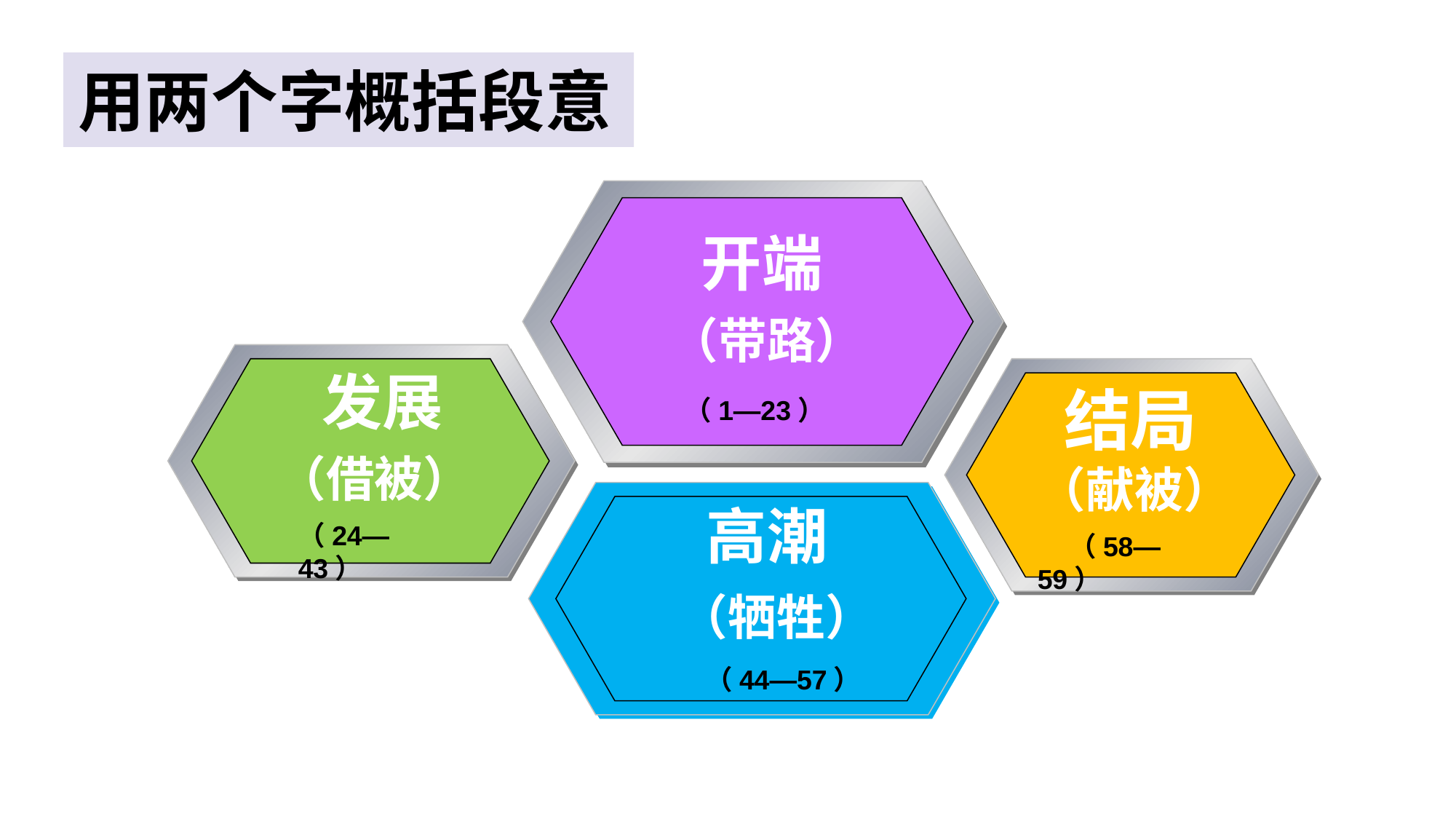

用两个字概括段意

开端
（带路）

发展

结局
（1—23）
（借被）
（献被）

高潮
（24—43）
（58—59）
（牺牲）
（44—57）